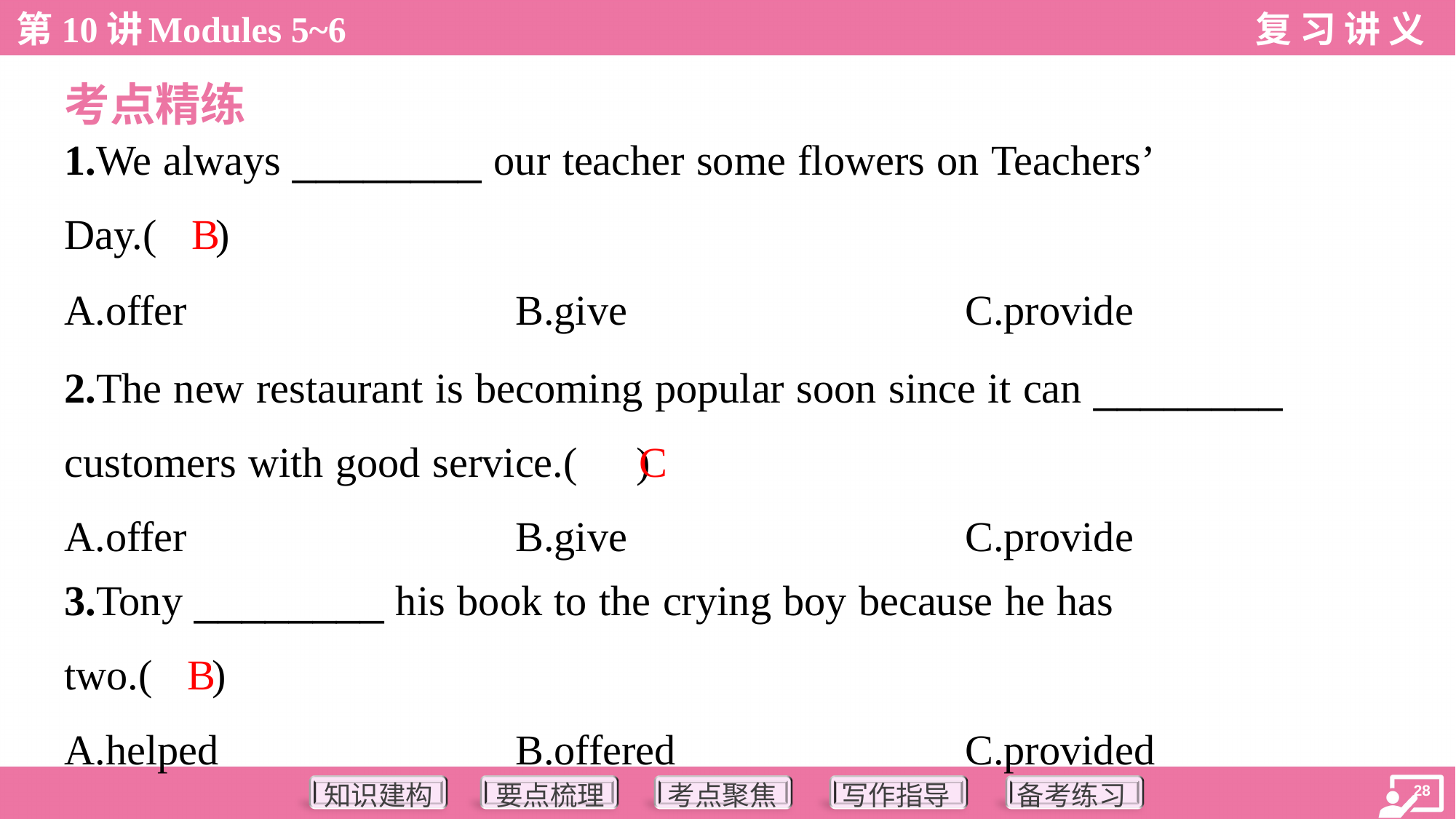

考点精练
1.We always ________ our teacher some flowers on Teachers’
Day.(     )
B
A.offer	B.give	C.provide
2.The new restaurant is becoming popular soon since it can ________
customers with good service.(     )
C
A.offer	B.give	C.provide
3.Tony ________ his book to the crying boy because he has
two.(     )
B
A.helped	B.offered	C.provided